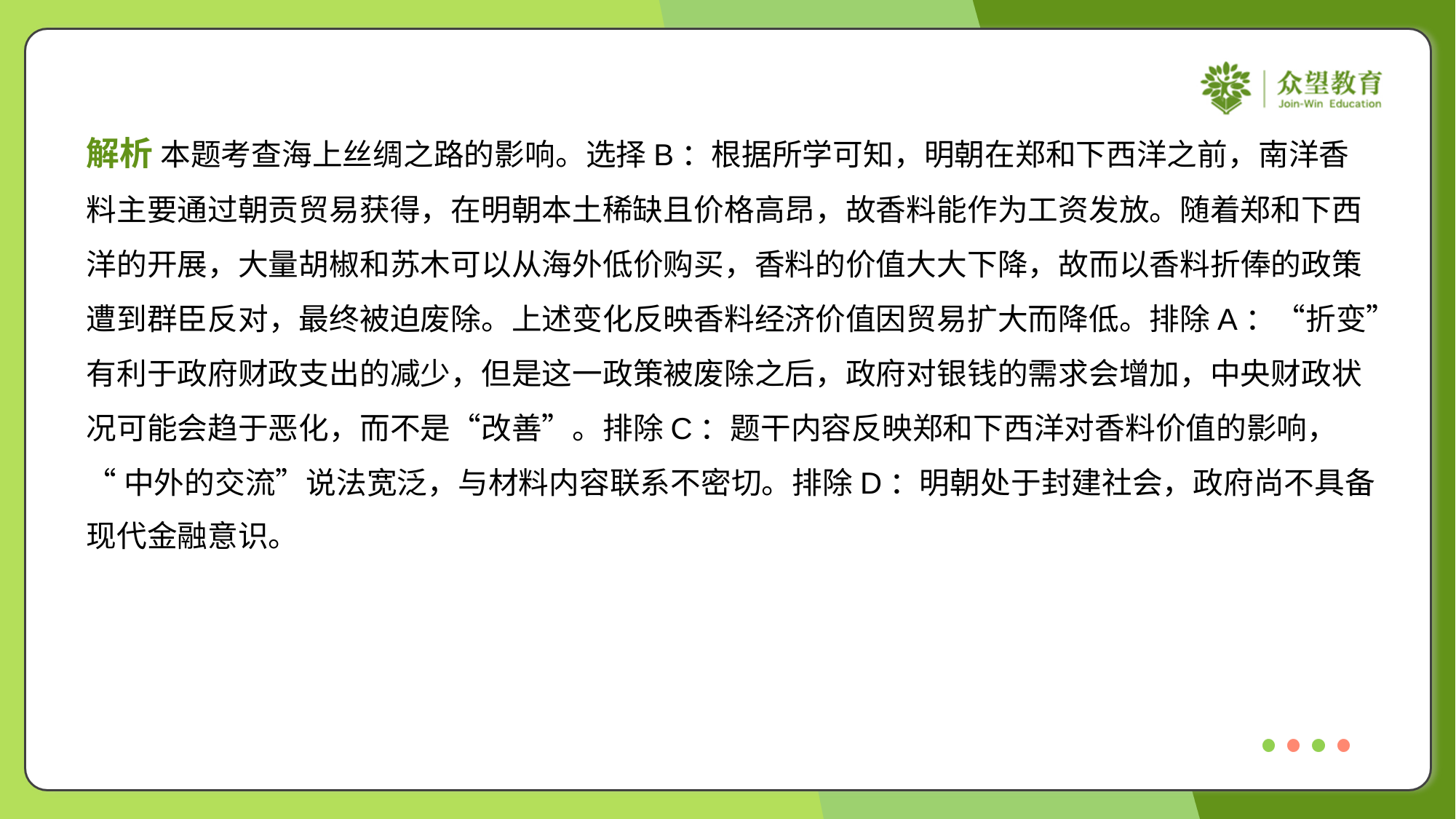

解析 本题考查海上丝绸之路的影响。选择B：根据所学可知，明朝在郑和下西洋之前，南洋香
料主要通过朝贡贸易获得，在明朝本土稀缺且价格高昂，故香料能作为工资发放。随着郑和下西
洋的开展，大量胡椒和苏木可以从海外低价购买，香料的价值大大下降，故而以香料折俸的政策
遭到群臣反对，最终被迫废除。上述变化反映香料经济价值因贸易扩大而降低。排除A：“折变”
有利于政府财政支出的减少，但是这一政策被废除之后，政府对银钱的需求会增加，中央财政状
况可能会趋于恶化，而不是“改善”。排除C：题干内容反映郑和下西洋对香料价值的影响，
“中外的交流”说法宽泛，与材料内容联系不密切。排除D：明朝处于封建社会，政府尚不具备
现代金融意识。